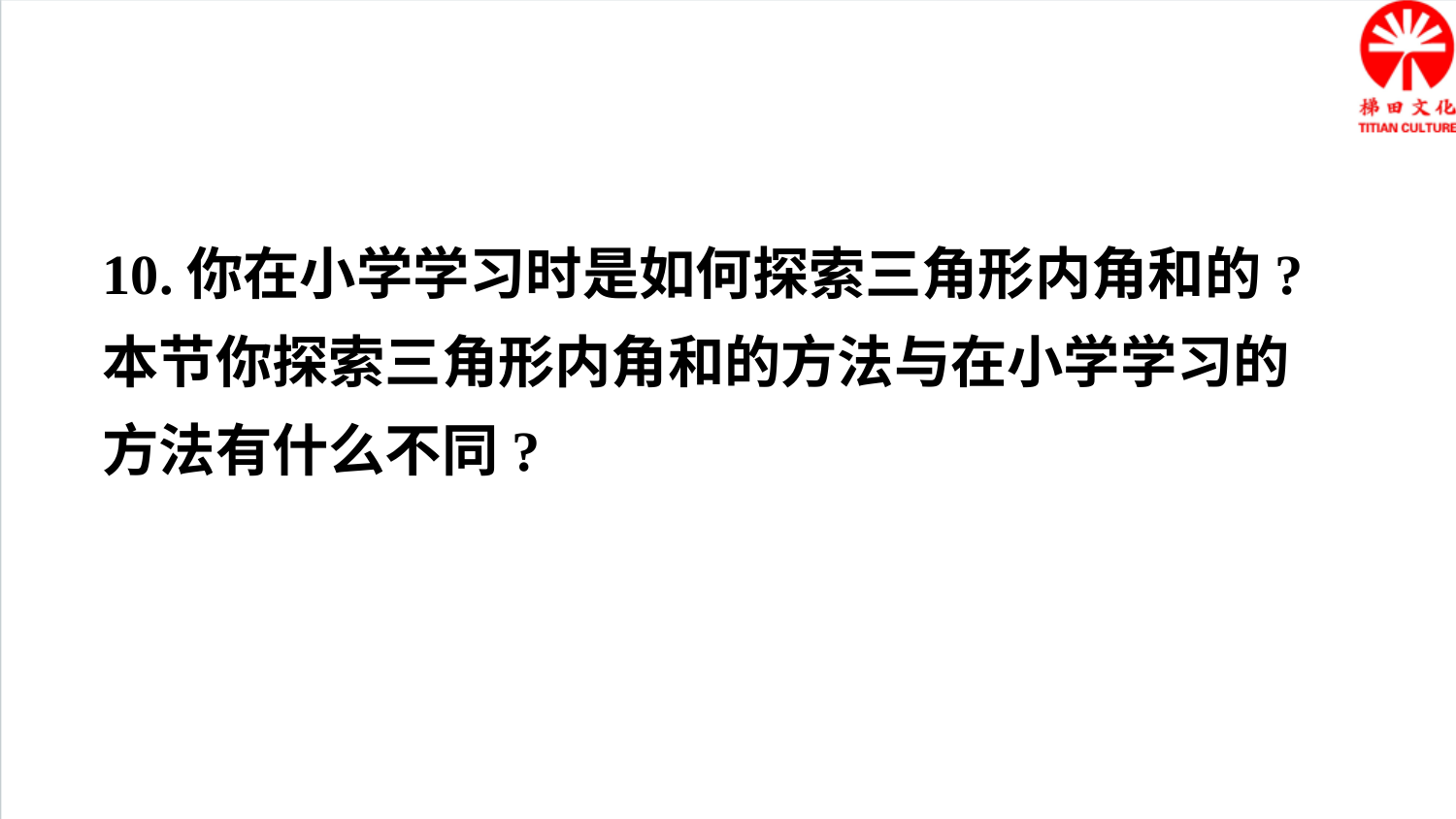

10.你在小学学习时是如何探索三角形内角和的?本节你探索三角形内角和的方法与在小学学习的方法有什么不同?